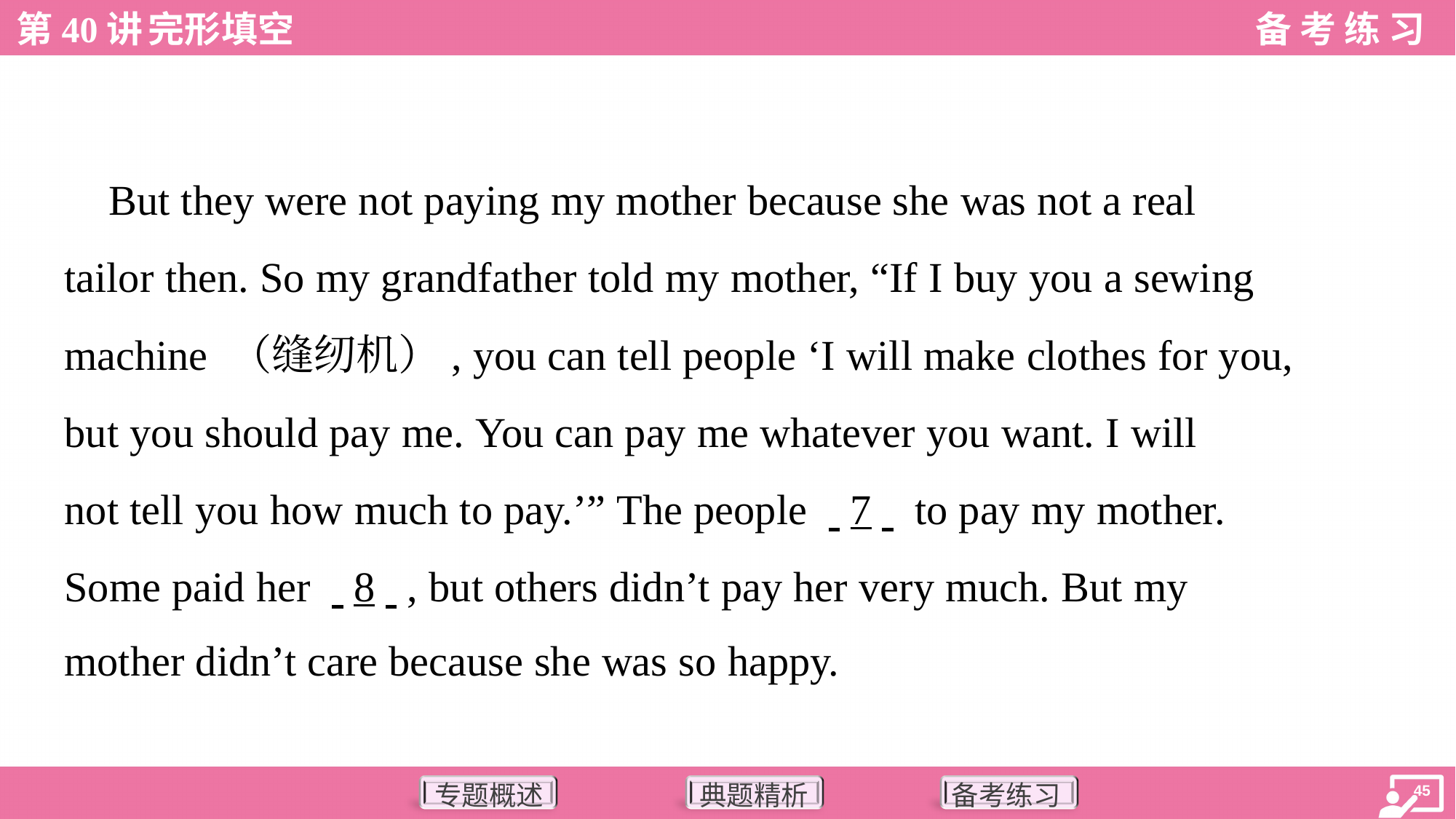

But they were not paying my mother because she was not a real
tailor then. So my grandfather told my mother, “If I buy you a sewing
machine （缝纫机）, you can tell people ‘I will make clothes for you,
but you should pay me. You can pay me whatever you want. I will
not tell you how much to pay.’” The people . .7. . to pay my mother.
Some paid her . .8. ., but others didn’t pay her very much. But my
mother didn’t care because she was so happy.